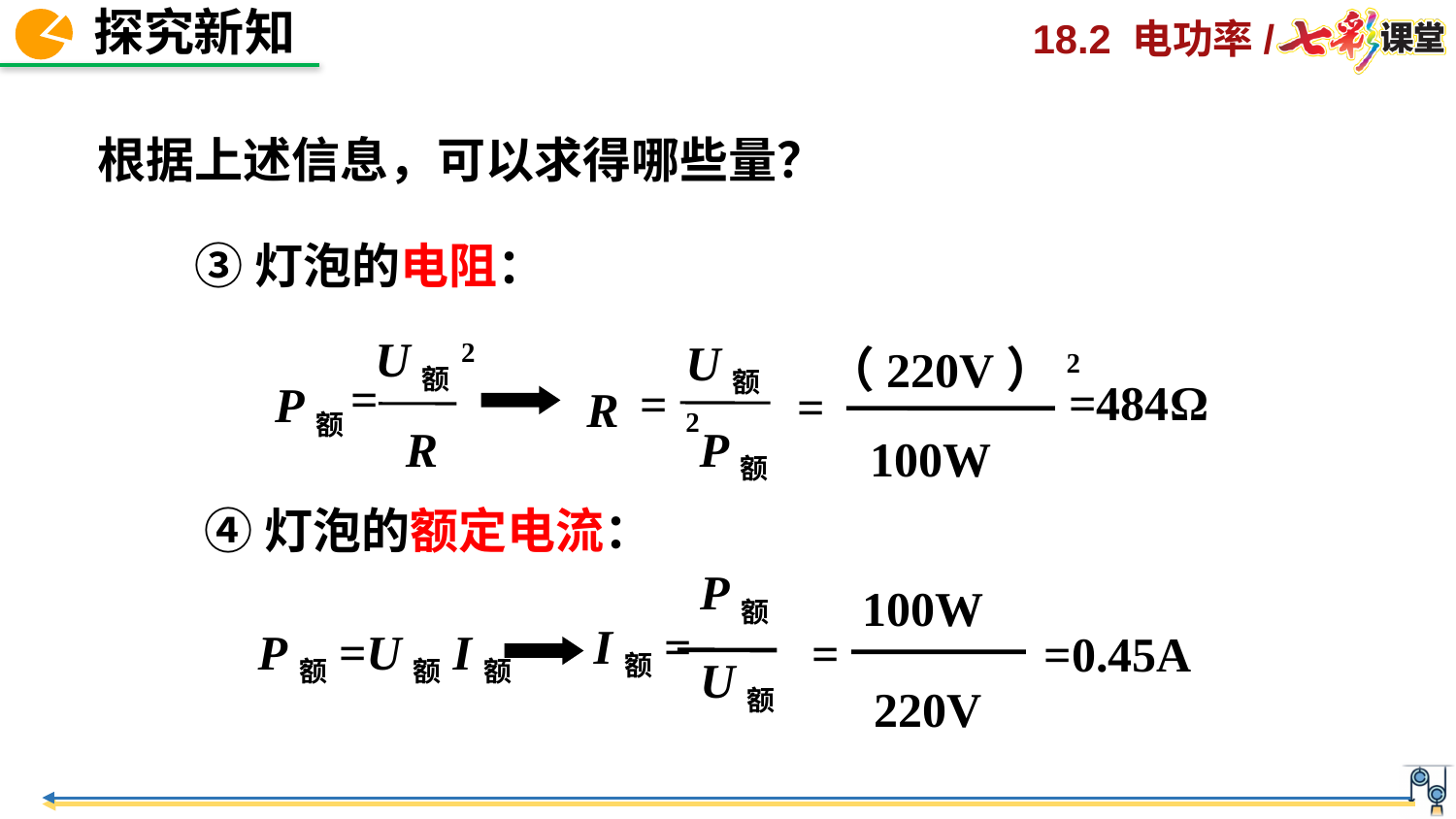

根据上述信息，可以求得哪些量？
③灯泡的电阻：
U额2
=
P额

R
U额2
=
R

P额
（220V）2
=

100W
=484Ω

④灯泡的额定电流：
P额
U额

100W
=

220V
I额=
=0.45A
P额=U额I额